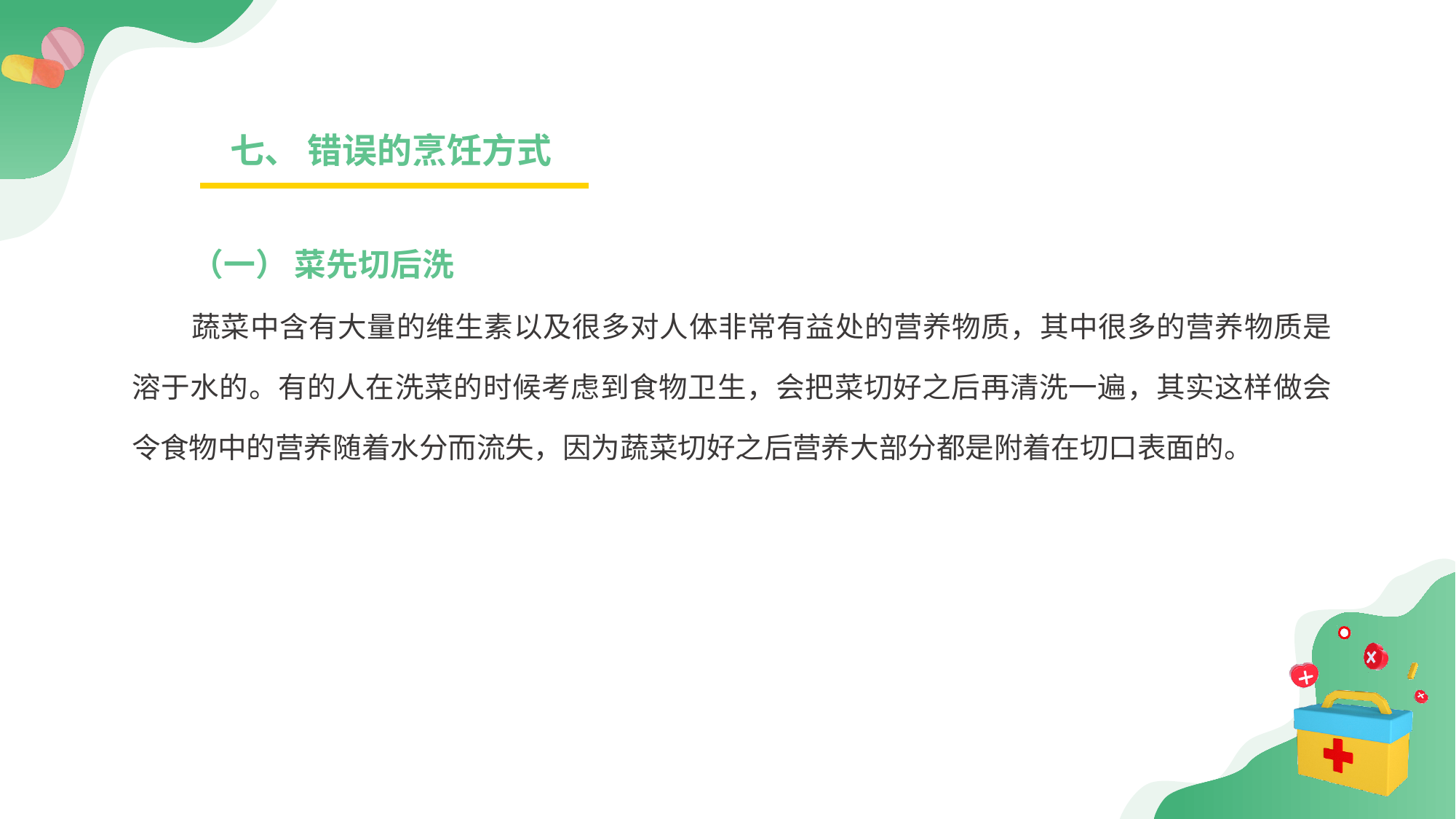

七、 错误的烹饪方式
（一） 菜先切后洗
蔬菜中含有大量的维生素以及很多对人体非常有益处的营养物质，其中很多的营养物质是溶于水的。有的人在洗菜的时候考虑到食物卫生，会把菜切好之后再清洗一遍，其实这样做会令食物中的营养随着水分而流失，因为蔬菜切好之后营养大部分都是附着在切口表面的。